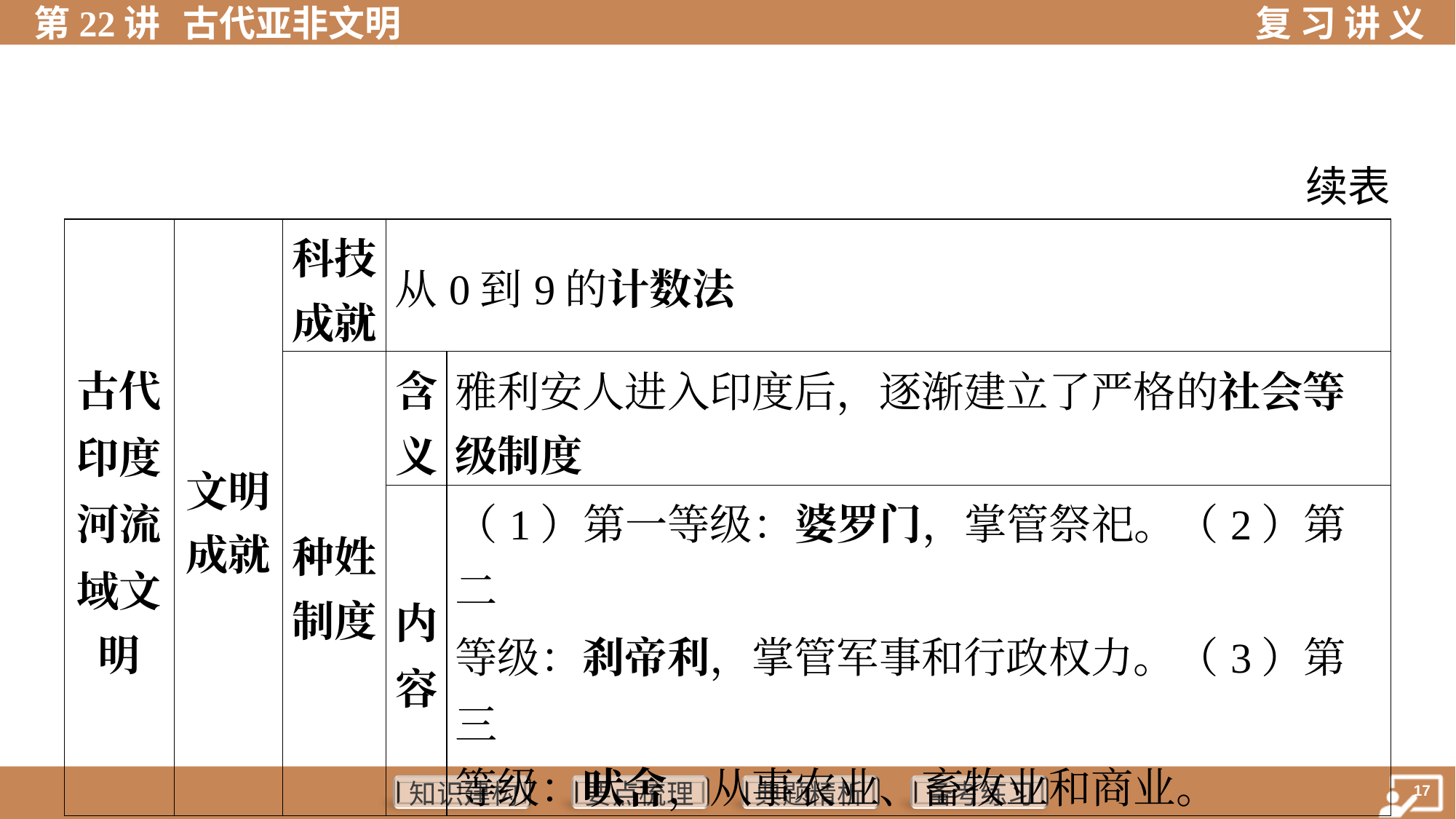

续表
| 古代 印度 河流 域文 明 | 文明 成就 | 科技 成就 | 从0到9的计数法 |  |  |
| --- | --- | --- | --- | --- | --- |
|  |  | 种姓 制度 | 含 义 | 雅利安人进入印度后，逐渐建立了严格的社会等 级制度 |  |
|  |  |  | 内 容 | （1）第一等级：婆罗门，掌管祭祀。（2）第二 等级：刹帝利，掌管军事和行政权力。（3）第三 等级：吠舍，从事农业、畜牧业和商业。 |  |